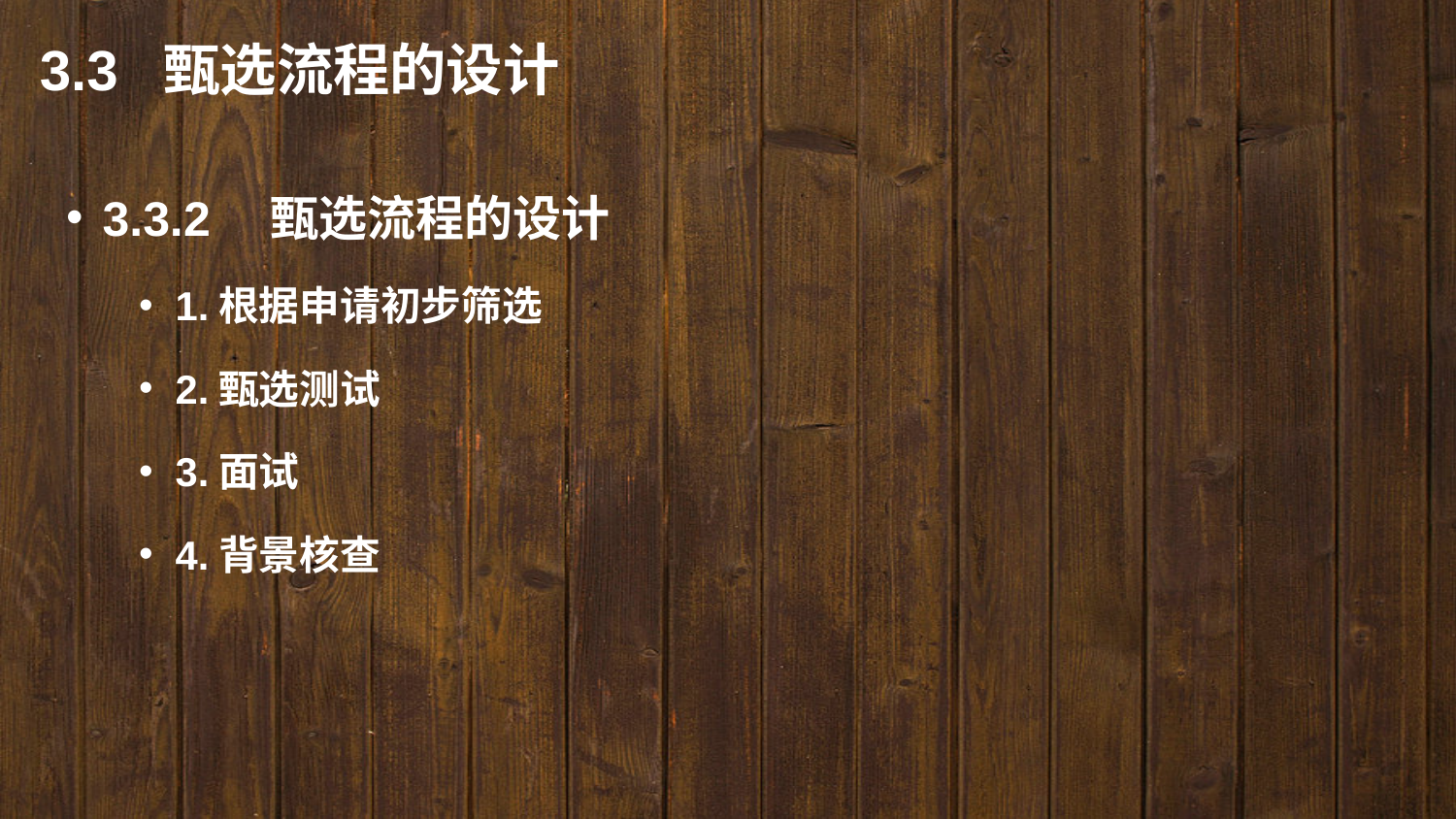

3.3  甄选流程的设计
3.3.2　甄选流程的设计
1.根据申请初步筛选
2.甄选测试
3.面试
4.背景核查